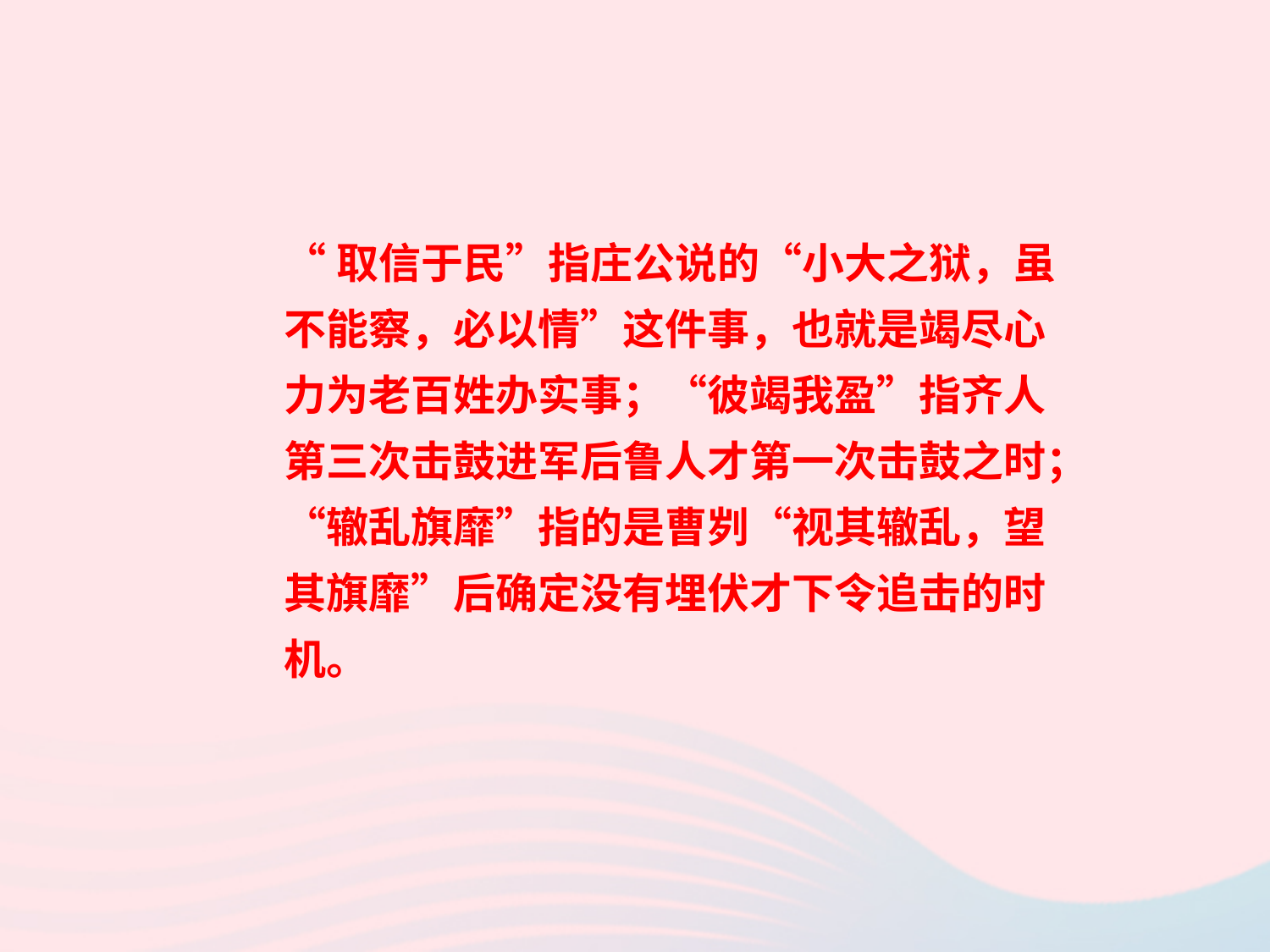

“取信于民”指庄公说的“小大之狱，虽不能察，必以情”这件事，也就是竭尽心力为老百姓办实事；“彼竭我盈”指齐人第三次击鼓进军后鲁人才第一次击鼓之时；“辙乱旗靡”指的是曹刿“视其辙乱，望其旗靡”后确定没有埋伏才下令追击的时机。